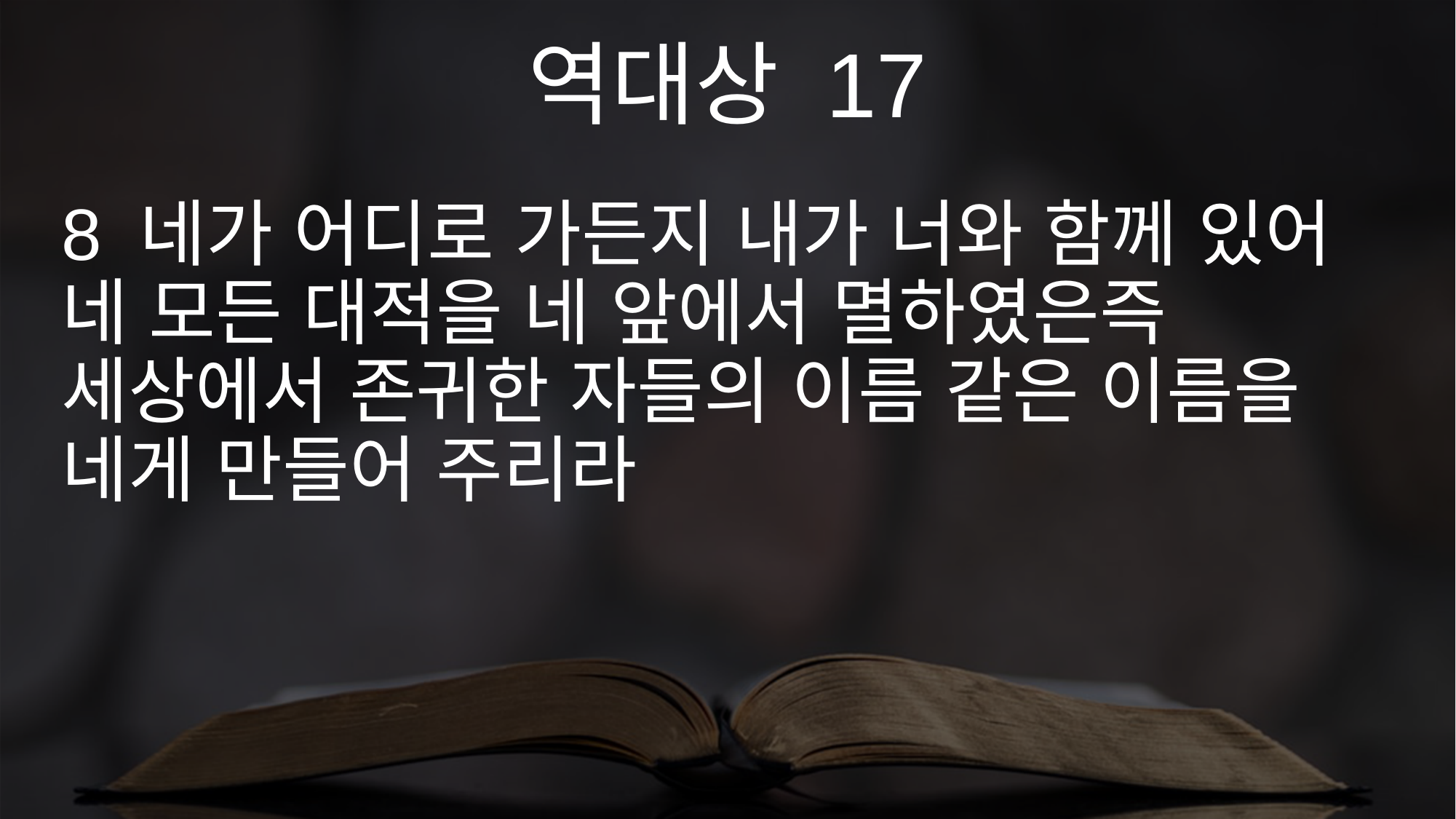

역대상 17
8 네가 어디로 가든지 내가 너와 함께 있어 네 모든 대적을 네 앞에서 멸하였은즉 세상에서 존귀한 자들의 이름 같은 이름을 네게 만들어 주리라